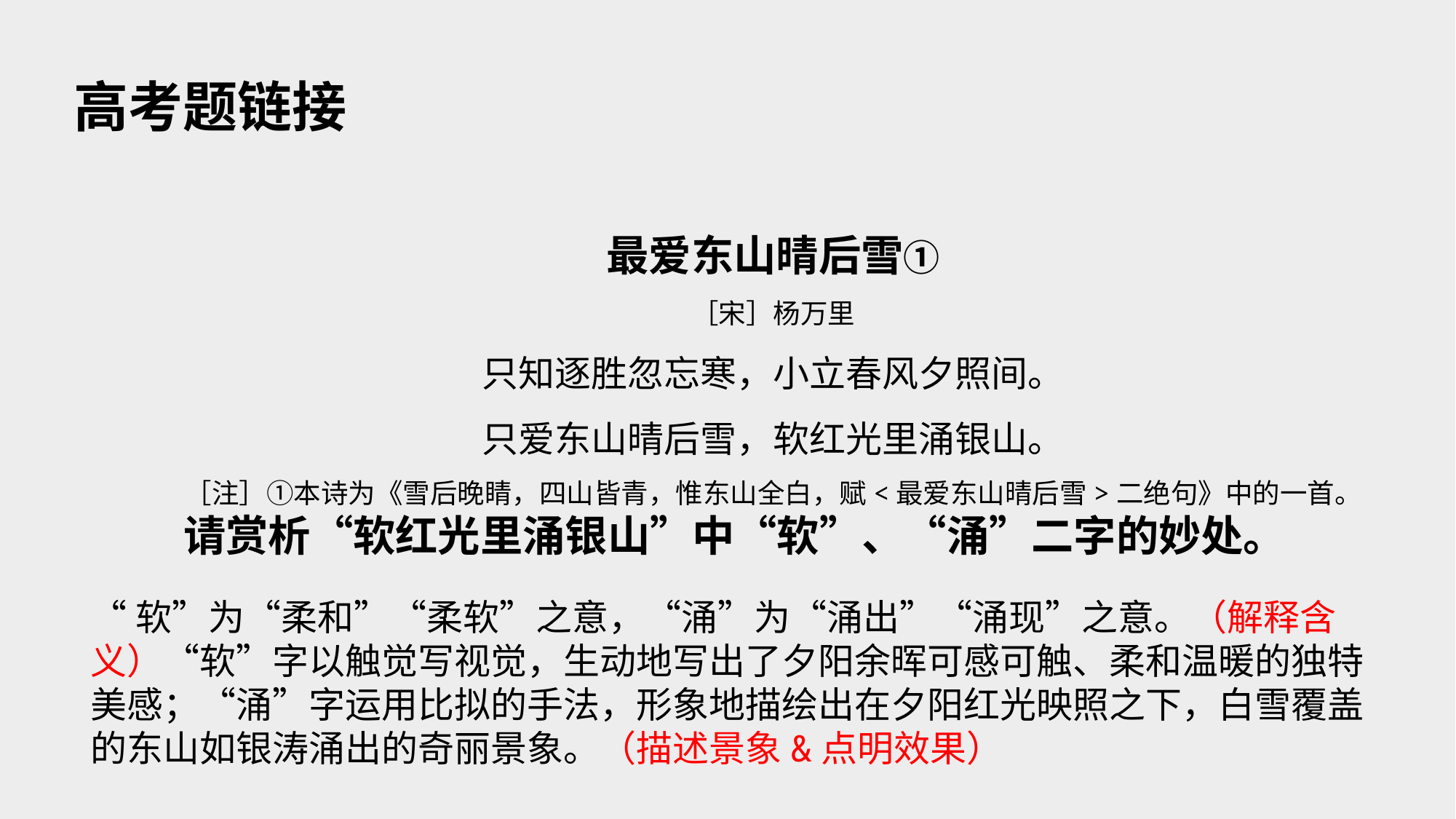

高考题链接
最爱东山晴后雪①
［宋］杨万里
只知逐胜忽忘寒，小立春风夕照间。
只爱东山晴后雪，软红光里涌银山。
［注］①本诗为《雪后晚睛，四山皆青，惟东山全白，赋<最爱东山晴后雪>二绝句》中的一首。
请赏析“软红光里涌银山”中“软”、“涌”二字的妙处。
“软”为“柔和”“柔软”之意，“涌”为“涌出”“涌现”之意。（解释含义）“软”字以触觉写视觉，生动地写出了夕阳余晖可感可触、柔和温暖的独特美感；“涌”字运用比拟的手法，形象地描绘出在夕阳红光映照之下，白雪覆盖的东山如银涛涌出的奇丽景象。（描述景象&点明效果）